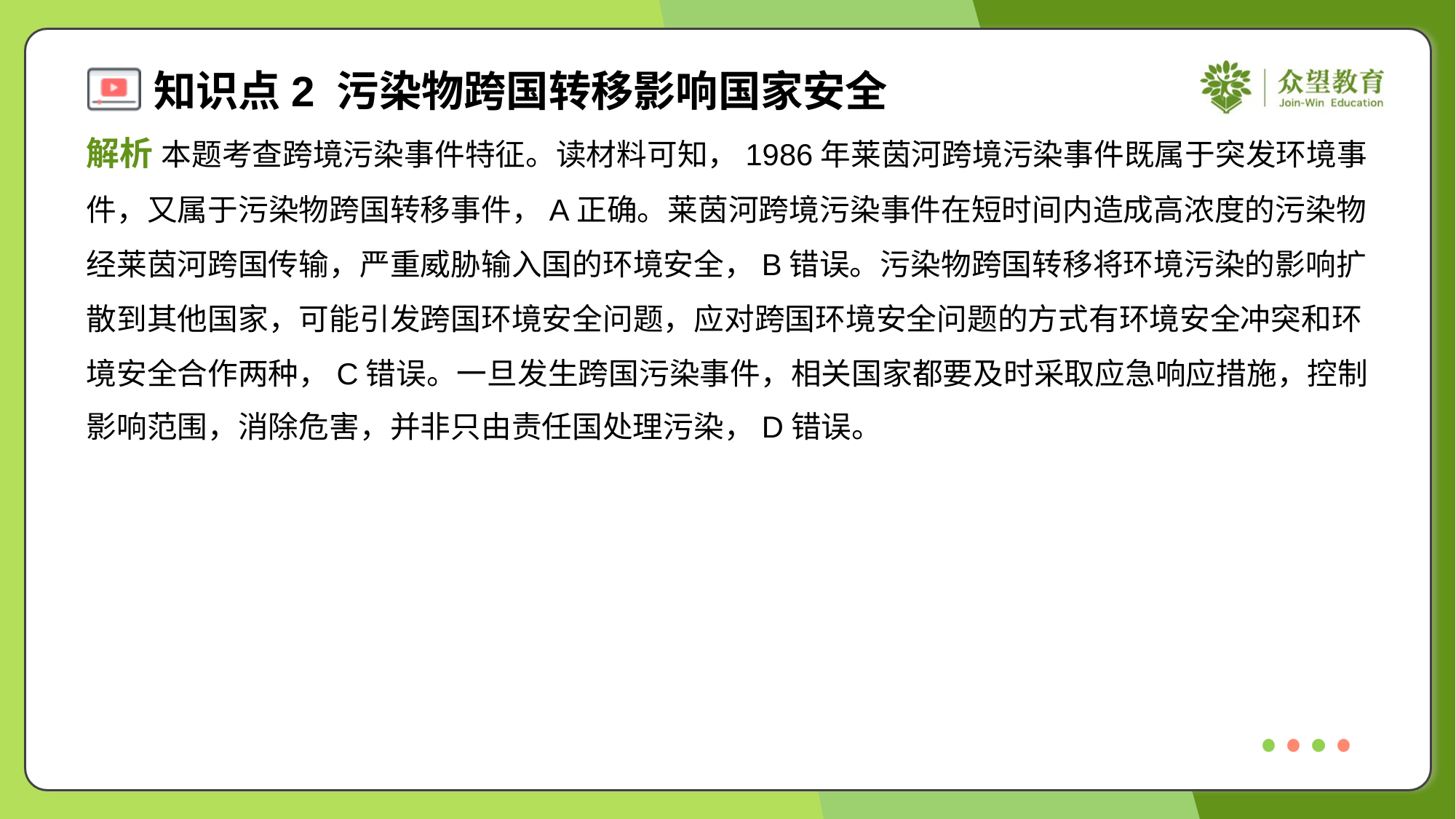

解析 本题考查跨境污染事件特征。读材料可知，1986年莱茵河跨境污染事件既属于突发环境事
件，又属于污染物跨国转移事件，A正确。莱茵河跨境污染事件在短时间内造成高浓度的污染物
经莱茵河跨国传输，严重威胁输入国的环境安全，B错误。污染物跨国转移将环境污染的影响扩
散到其他国家，可能引发跨国环境安全问题，应对跨国环境安全问题的方式有环境安全冲突和环
境安全合作两种，C错误。一旦发生跨国污染事件，相关国家都要及时采取应急响应措施，控制
影响范围，消除危害，并非只由责任国处理污染，D错误。